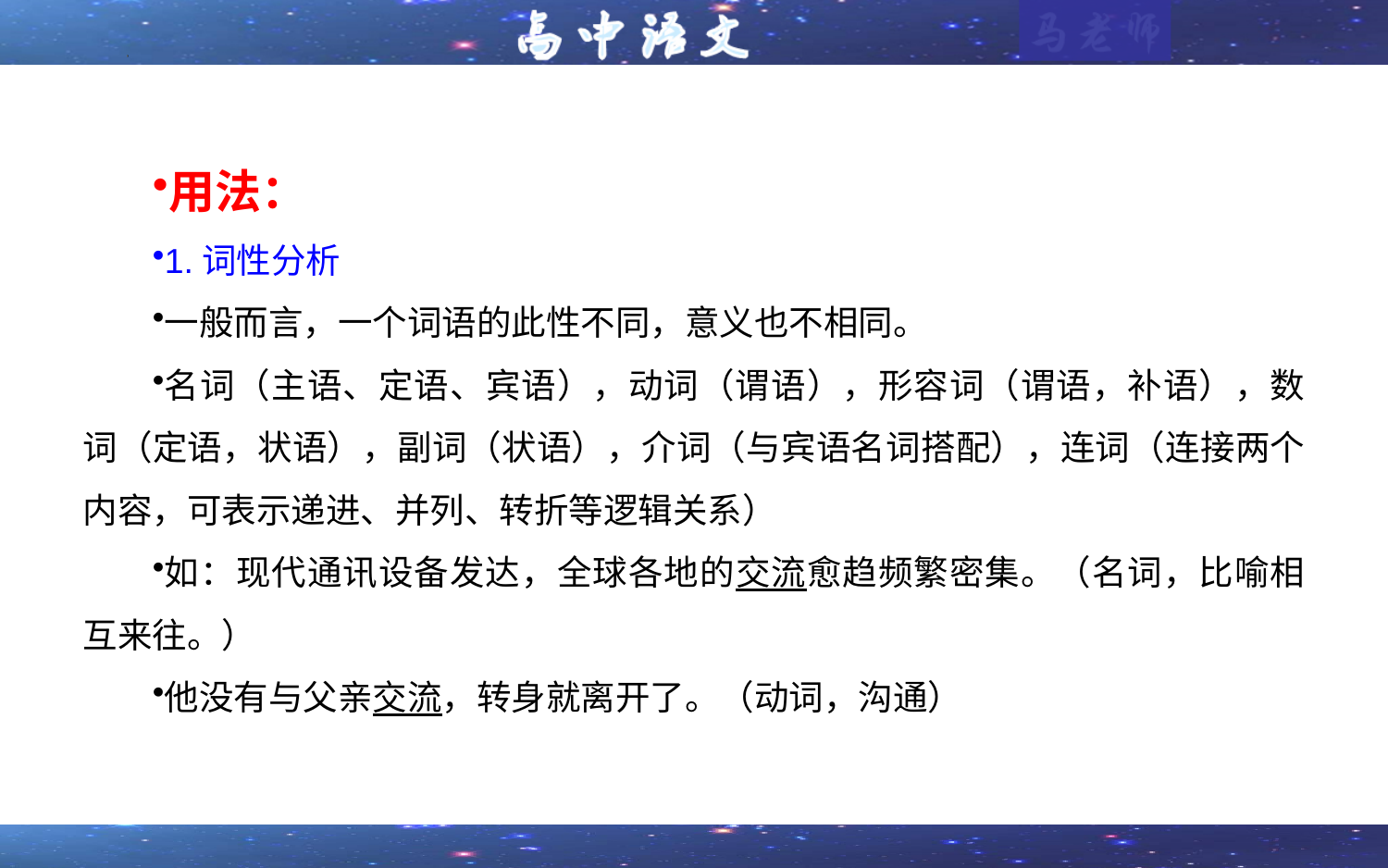

用法：
1.词性分析
一般而言，一个词语的此性不同，意义也不相同。
名词（主语、定语、宾语），动词（谓语），形容词（谓语，补语），数词（定语，状语），副词（状语），介词（与宾语名词搭配），连词（连接两个内容，可表示递进、并列、转折等逻辑关系）
如：现代通讯设备发达，全球各地的交流愈趋频繁密集。（名词，比喻相互来往。）
他没有与父亲交流，转身就离开了。（动词，沟通）